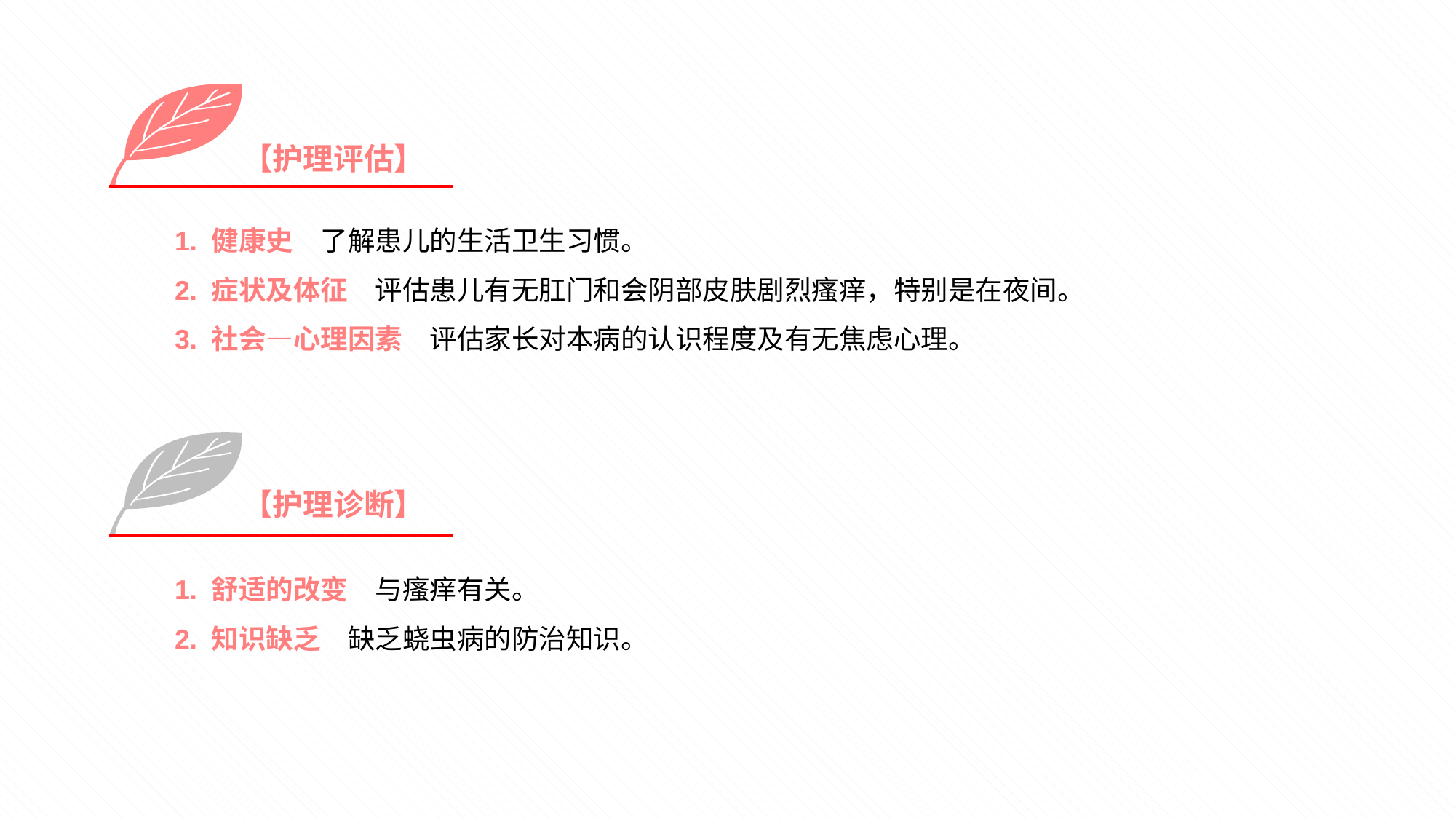

【护理评估】
1. 健康史　了解患儿的生活卫生习惯。
2. 症状及体征　评估患儿有无肛门和会阴部皮肤剧烈瘙痒，特别是在夜间。
3. 社会—心理因素　评估家长对本病的认识程度及有无焦虑心理。

【护理诊断】
1. 舒适的改变　与瘙痒有关。
2. 知识缺乏　缺乏蛲虫病的防治知识。